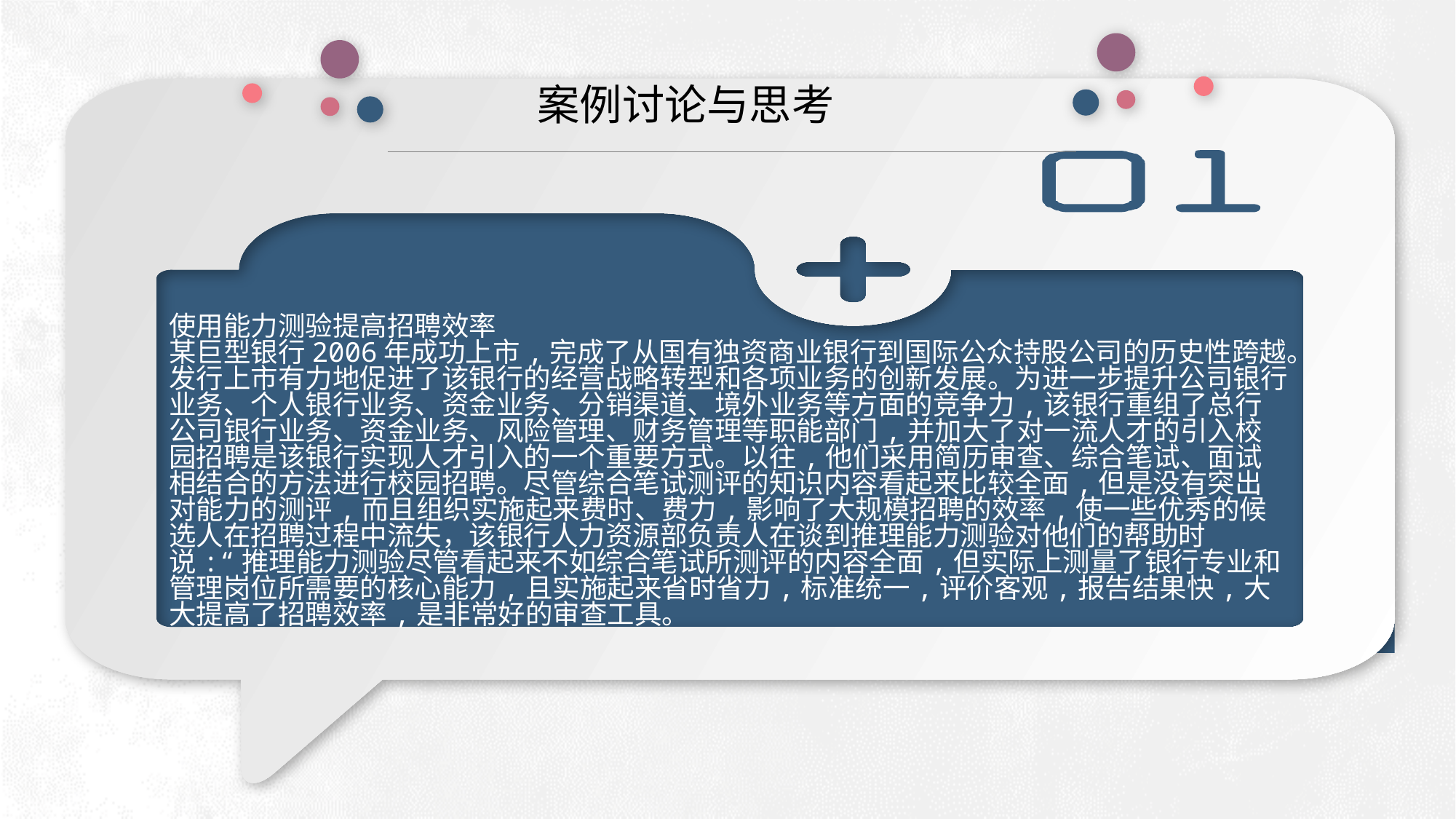

案例讨论与思考

使用能力测验提高招聘效率
某巨型银行2006年成功上市,完成了从国有独资商业银行到国际公众持股公司的历史性跨越。发行上市有力地促进了该银行的经营战略转型和各项业务的创新发展。为进一步提升公司银行业务、个人银行业务、资金业务、分销渠道、境外业务等方面的竞争力,该银行重组了总行公司银行业务、资金业务、风险管理、财务管理等职能部门,并加大了对一流人才的引入校园招聘是该银行实现人才引入的一个重要方式。以往,他们采用简历审查、综合笔试、面试相结合的方法进行校园招聘。尽管综合笔试测评的知识内容看起来比较全面,但是没有突出对能力的测评,而且组织实施起来费时、费力,影响了大规模招聘的效率,使一些优秀的候选人在招聘过程中流失，该银行人力资源部负责人在谈到推理能力测验对他们的帮助时说:“推理能力测验尽管看起来不如综合笔试所测评的内容全面,但实际上测量了银行专业和管理岗位所需要的核心能力,且实施起来省时省力,标准统一,评价客观,报告结果快,大大提高了招聘效率,是非常好的审查工具。

e7d195523061f1c0deeec63e560781cfd59afb0ea006f2a87ABB68BF51EA6619813959095094C18C62A12F549504892A4AAA8C1554C6663626E05CA27F281A14E6983772AFC3FB97135759321DEA3D70CCCB10945EC5A0322096E752803368C2184698845E3CCD6DB7F651295A8E4F3FDC19EA64A2B4A4AC1434B55AAE41CF0BF61B375C23F3039959E085EE760725AA